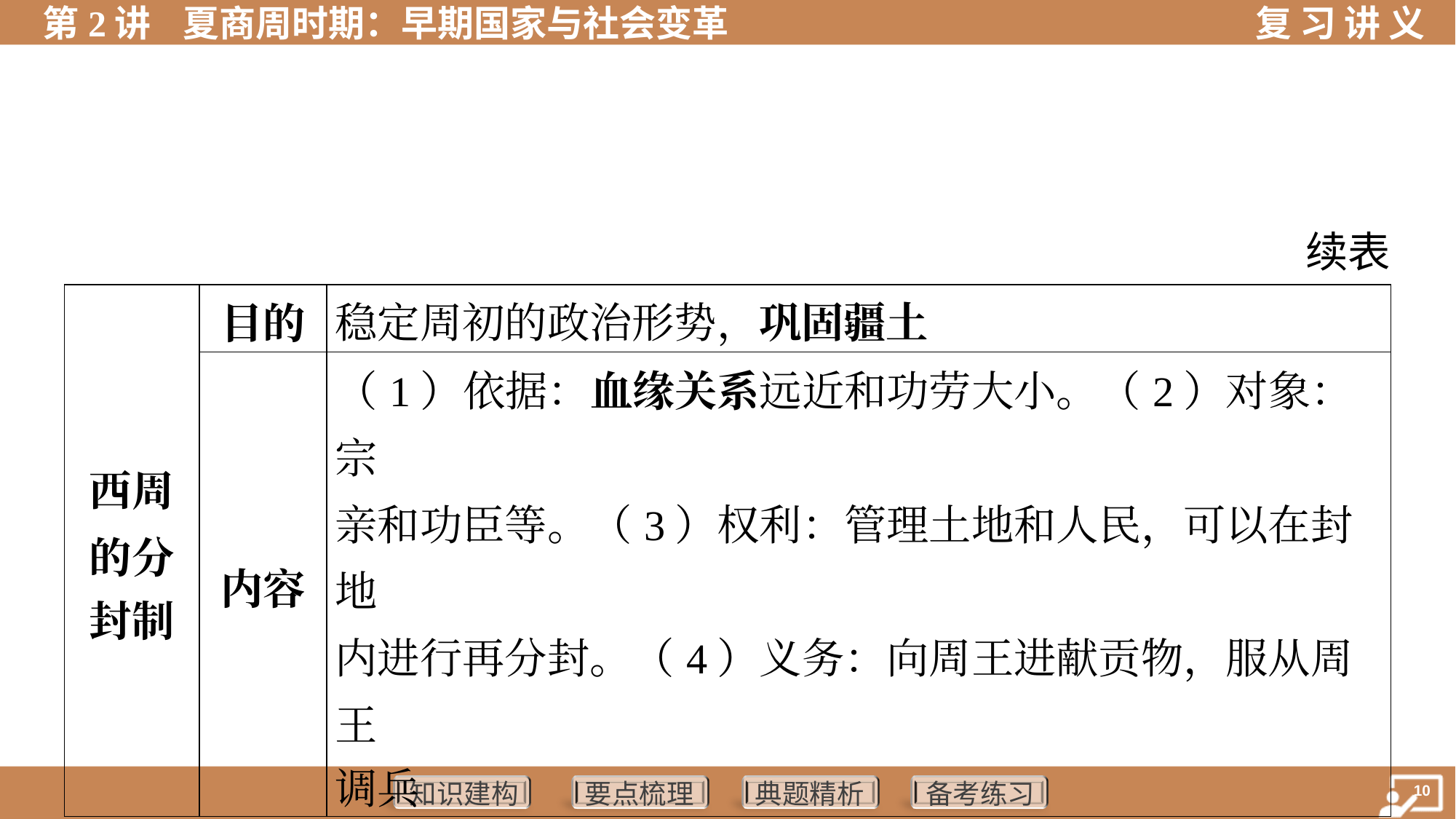

续表
| 西周 的分 封制 | 目的 | 稳定周初的政治形势，巩固疆土 |  |  |  |
| --- | --- | --- | --- | --- | --- |
|  | 内容 | （1）依据：血缘关系远近和功劳大小。（2）对象：宗 亲和功臣等。（3）权利：管理土地和人民，可以在封地 内进行再分封。（4）义务：向周王进献贡物，服从周王 调兵 |  |  |  |